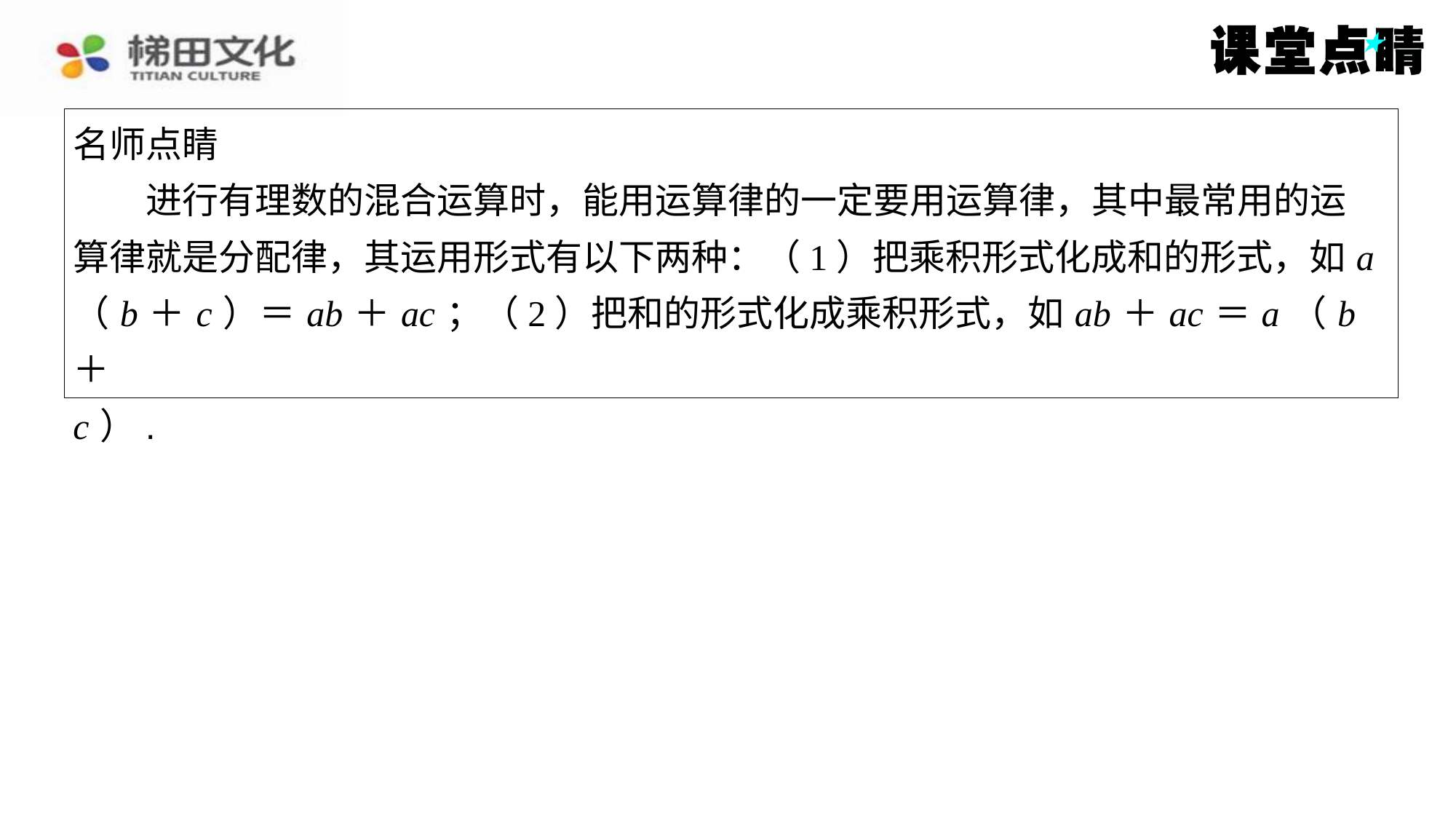

名师点睛
进行有理数的混合运算时，能用运算律的一定要用运算律，其中最常用的运
算律就是分配律，其运用形式有以下两种：（1）把乘积形式化成和的形式，如 a
（ b ＋ c ）＝ ab ＋ ac ；（2）把和的形式化成乘积形式，如 ab ＋ ac ＝ a （ b ＋
c ）.